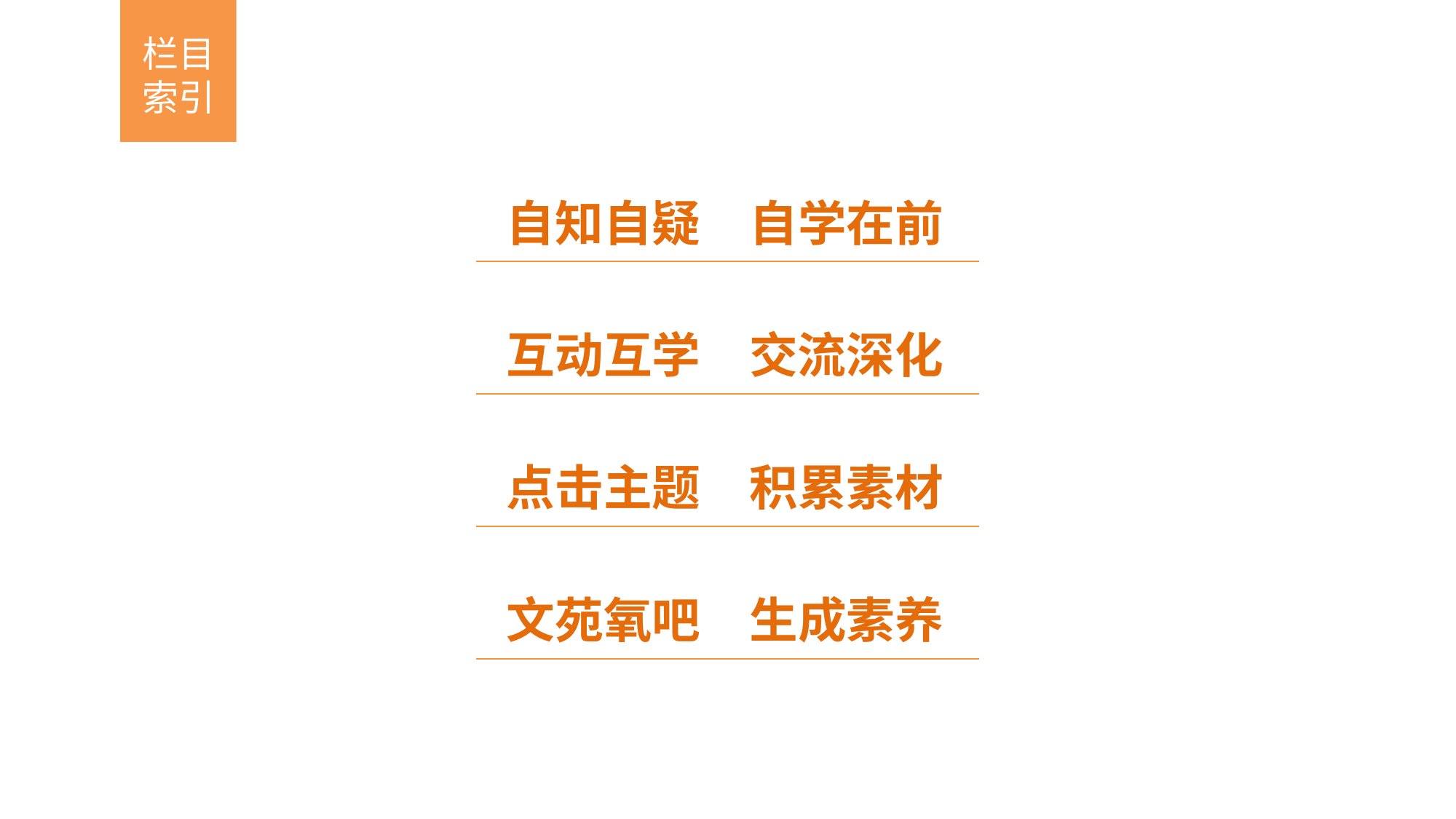

栏目索引
自知自疑　自学在前
互动互学　交流深化
点击主题　积累素材
文苑氧吧　生成素养